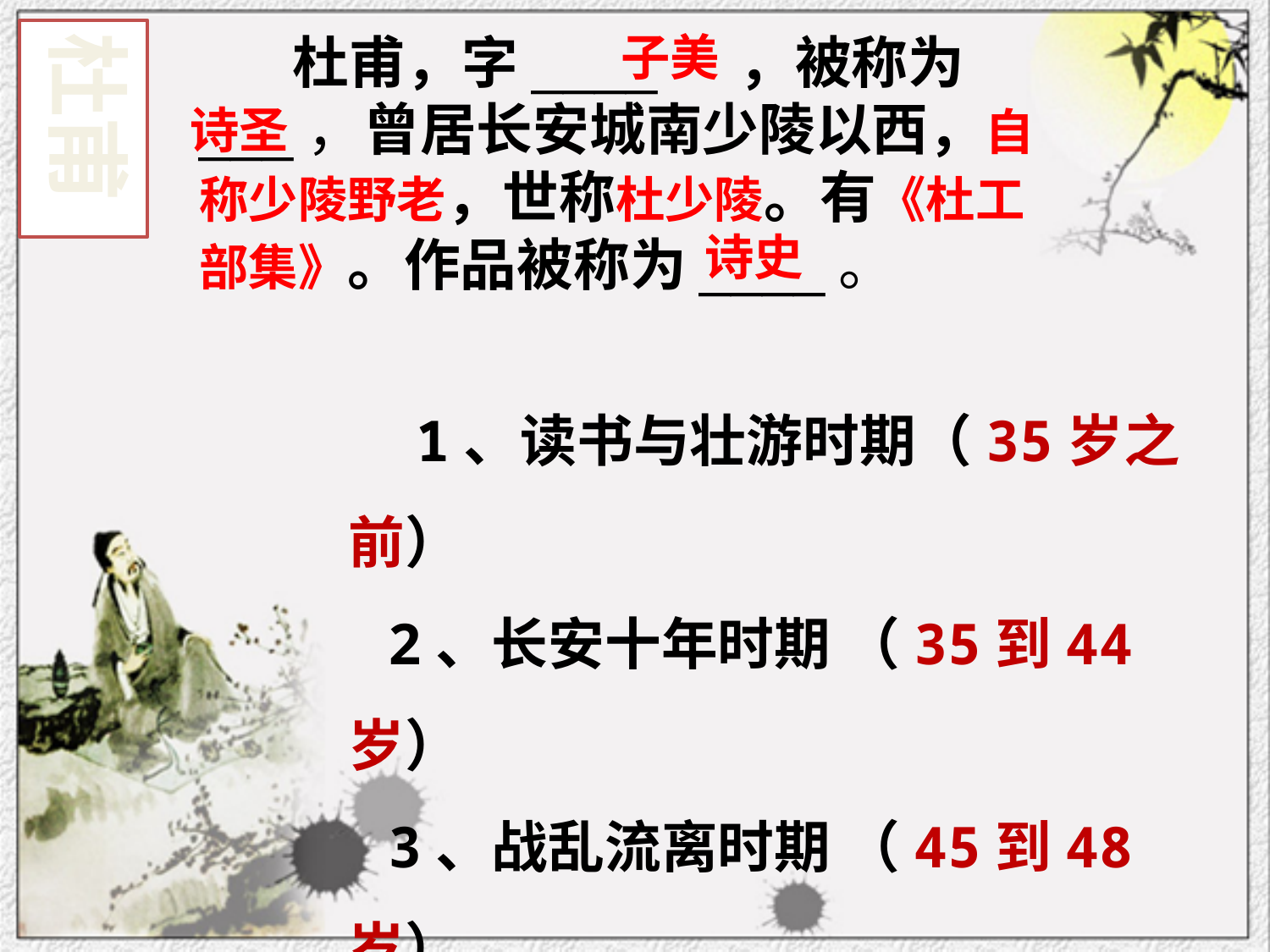

杜甫
        杜甫，字____  ，被称为___，曾居长安城南少陵以西，自称少陵野老，世称杜少陵。有《杜工部集》。作品被称为____。
子美
诗圣
诗史
  1、读书与壮游时期（35岁之前）
  2、长安十年时期 （35到44岁）
  3、战乱流离时期 （45到48岁）
  4、漂泊西南时期（49到59岁）